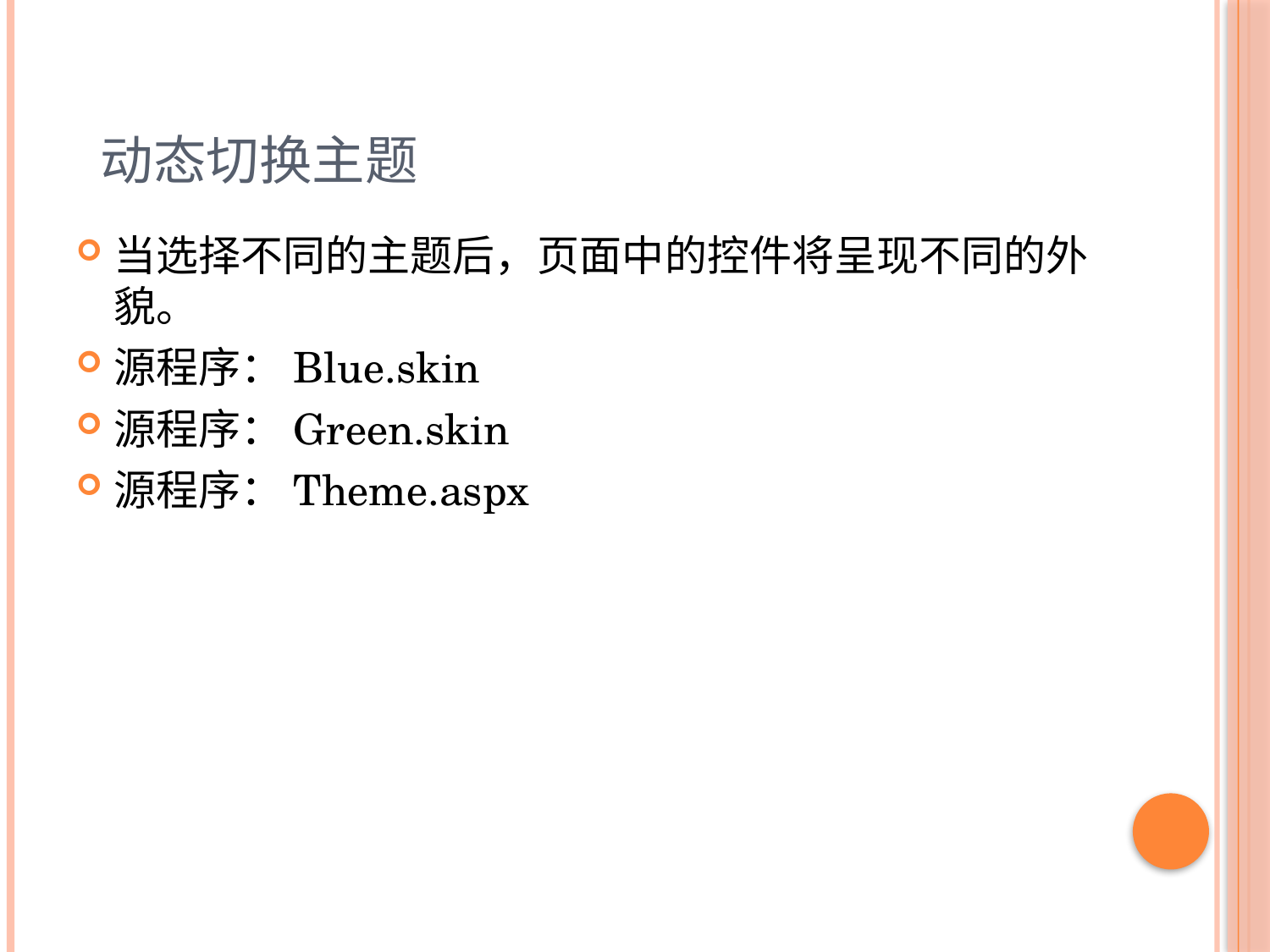

# 动态切换主题
当选择不同的主题后，页面中的控件将呈现不同的外貌。
源程序：Blue.skin
源程序：Green.skin
源程序：Theme.aspx
17